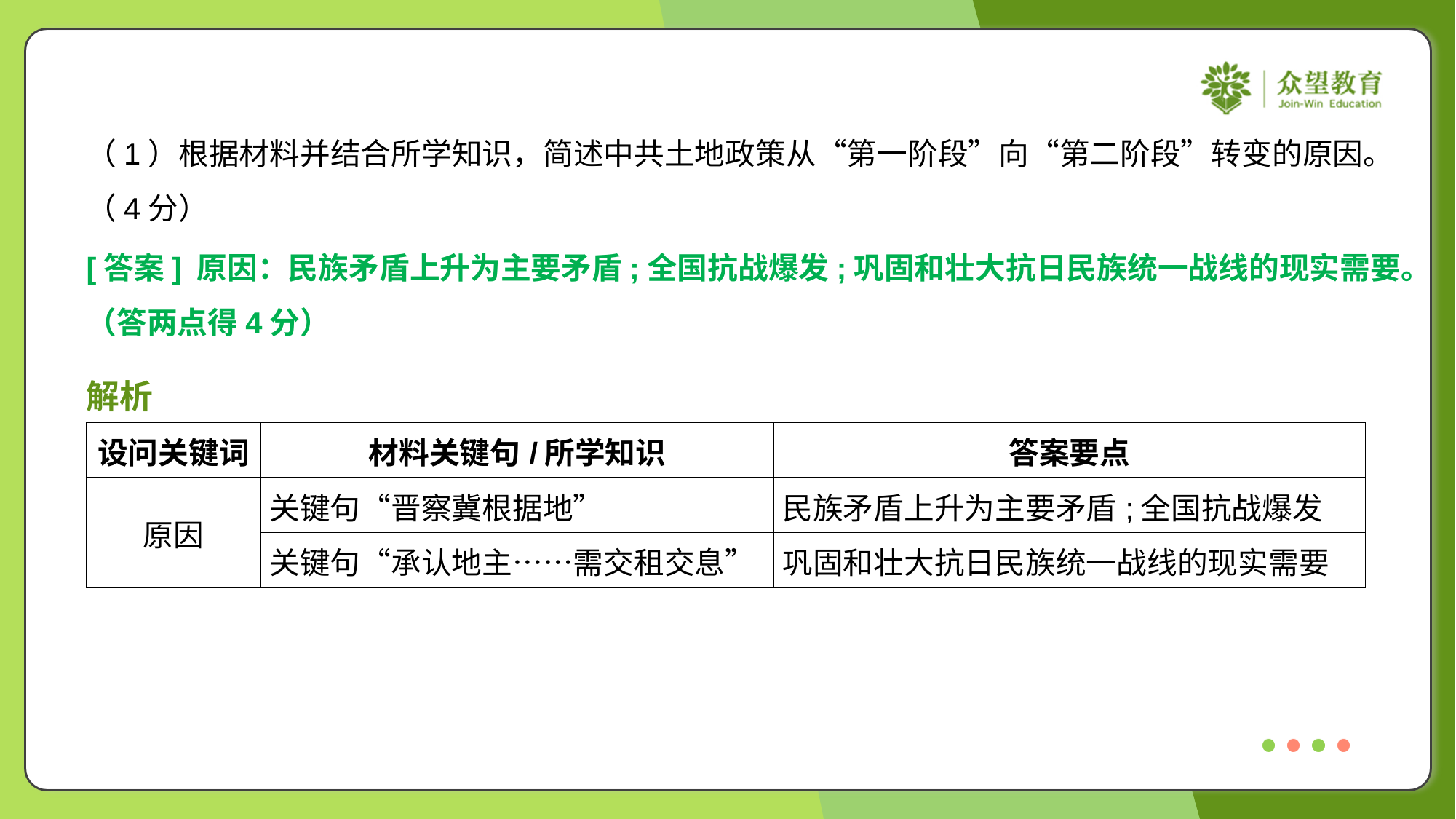

（1）根据材料并结合所学知识，简述中共土地政策从“第一阶段”向“第二阶段”转变的原因。
（4分）
[答案] 原因：民族矛盾上升为主要矛盾;全国抗战爆发;巩固和壮大抗日民族统一战线的现实需要。
（答两点得4分）
解析
| 设问关键词 | 材料关键句/所学知识 | 答案要点 |
| --- | --- | --- |
| 原因 | 关键句“晋察冀根据地” | 民族矛盾上升为主要矛盾;全国抗战爆发 |
|  | 关键句“承认地主……需交租交息” | 巩固和壮大抗日民族统一战线的现实需要 |